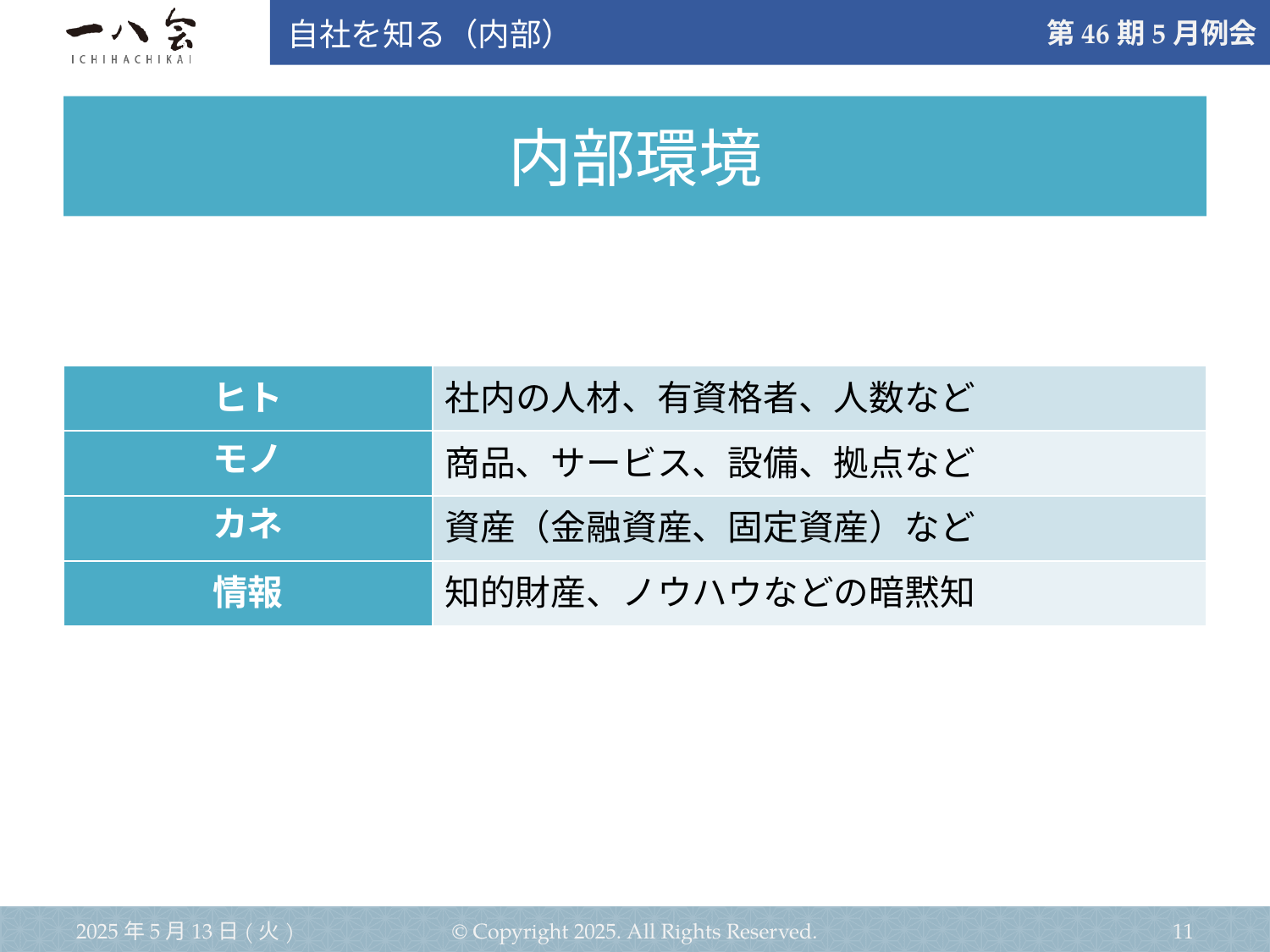

自社を知る（内部）
# 内部環境
| ヒト | 社内の人材、有資格者、人数など |
| --- | --- |
| モノ | 商品、サービス、設備、拠点など |
| カネ | 資産（金融資産、固定資産）など |
| 情報 | 知的財産、ノウハウなどの暗黙知 |
2025年5月13日(火)
© Copyright 2025. All Rights Reserved.
11